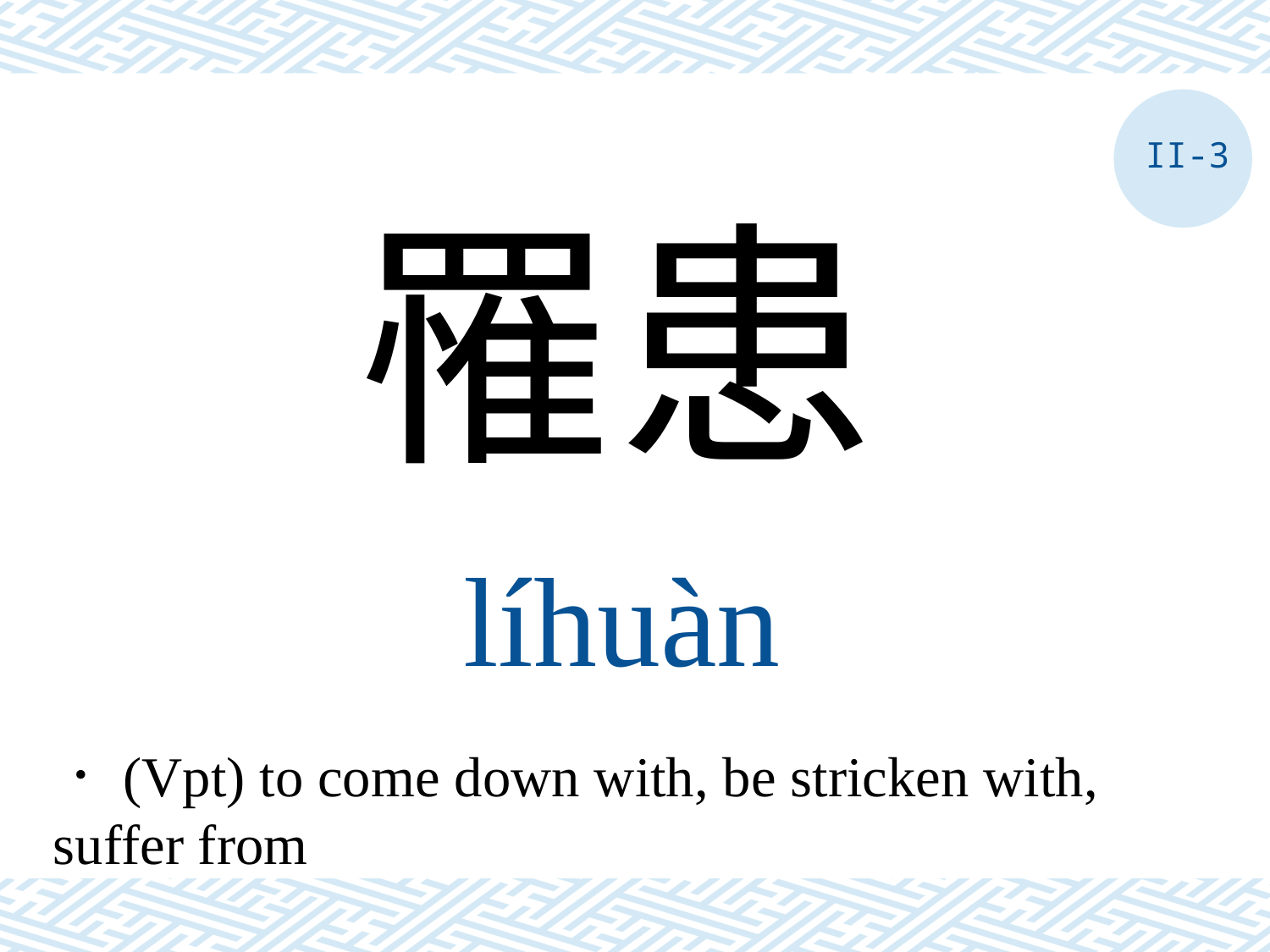

II-3

罹患
líhuàn
．(Vpt) to come down with, be stricken with, suffer from